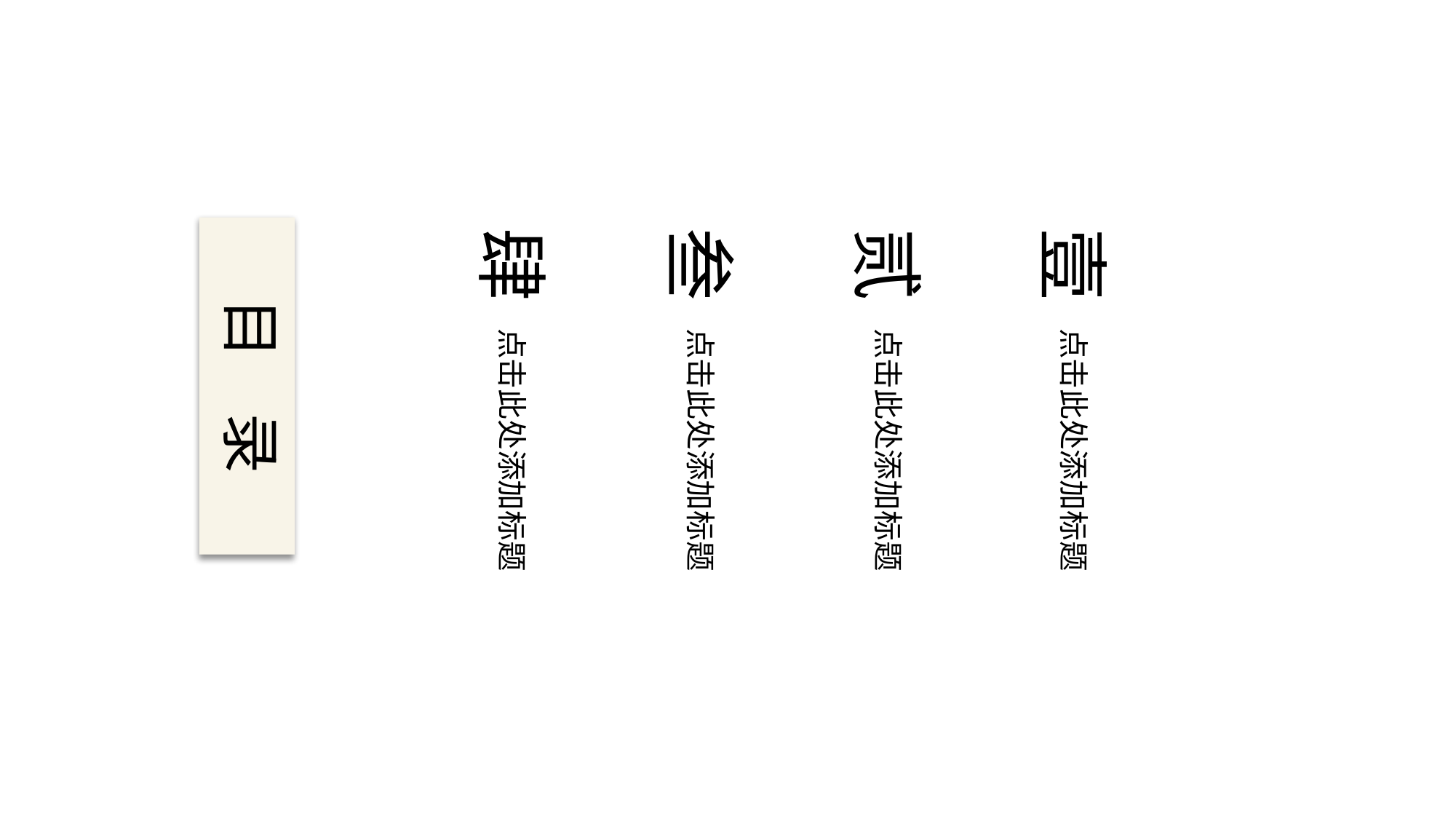

目    录
肆
叁
贰
壹
点击此处添加标题
点击此处添加标题
点击此处添加标题
点击此处添加标题